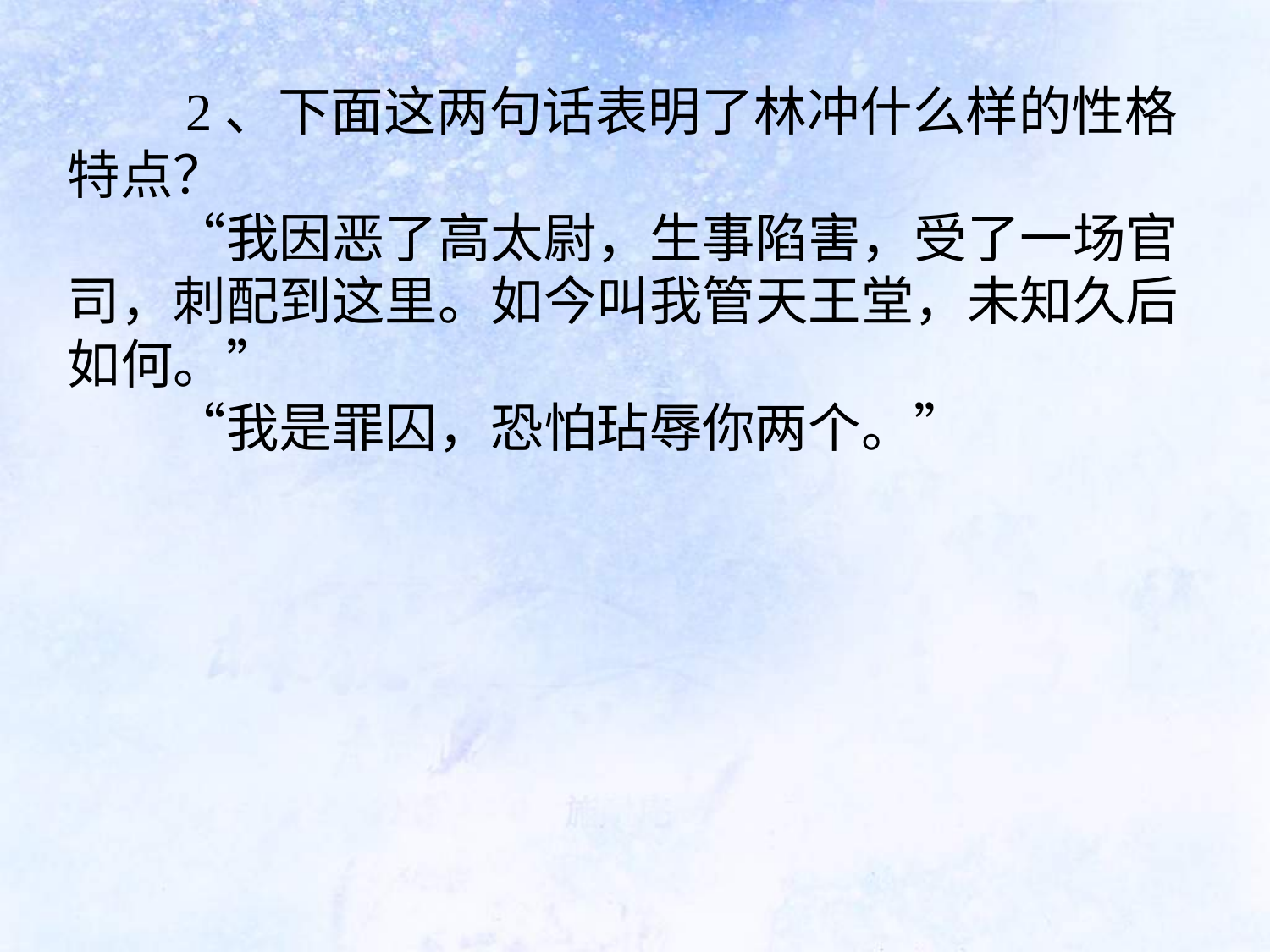

2、下面这两句话表明了林冲什么样的性格特点？
　　“我因恶了高太尉，生事陷害，受了一场官司，刺配到这里。如今叫我管天王堂，未知久后如何。”
　　“我是罪囚，恐怕玷辱你两个。”